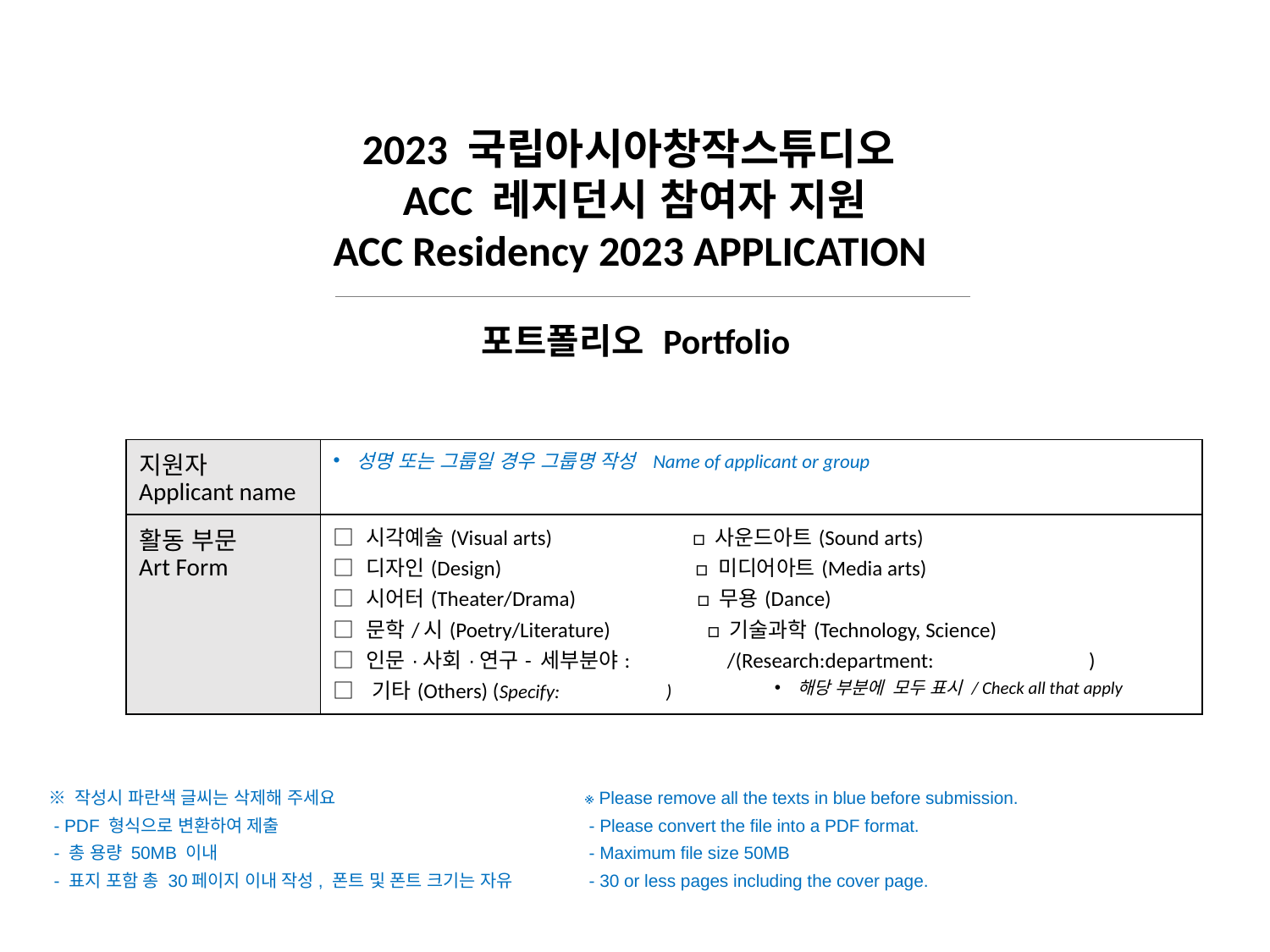

2023 국립아시아창작스튜디오
ACC 레지던시 참여자 지원
ACC Residency 2023 APPLICATION
포트폴리오 Portfolio
| 지원자 Applicant name | 성명 또는 그룹일 경우 그룹명 작성 Name of applicant or group |
| --- | --- |
| 활동 부문 Art Form | □ 시각예술(Visual arts) □ 사운드아트(Sound arts) □ 디자인(Design) □ 미디어아트(Media arts) □ 시어터(Theater/Drama) □ 무용(Dance) □ 문학/시(Poetry/Literature) □ 기술과학(Technology, Science) □ 인문·사회·연구- 세부분야: /(Research:department: ) □ 기타(Others) (Specify: ) |
해당 부분에  모두 표시 / Check all that apply
※ 작성시 파란색 글씨는 삭제해 주세요
 - PDF 형식으로 변환하여 제출
 - 총 용량 50MB 이내
 - 표지 포함 총 30페이지 이내 작성, 폰트 및 폰트 크기는 자유
※ Please remove all the texts in blue before submission.
 - Please convert the file into a PDF format.
 - Maximum file size 50MB
 - 30 or less pages including the cover page.